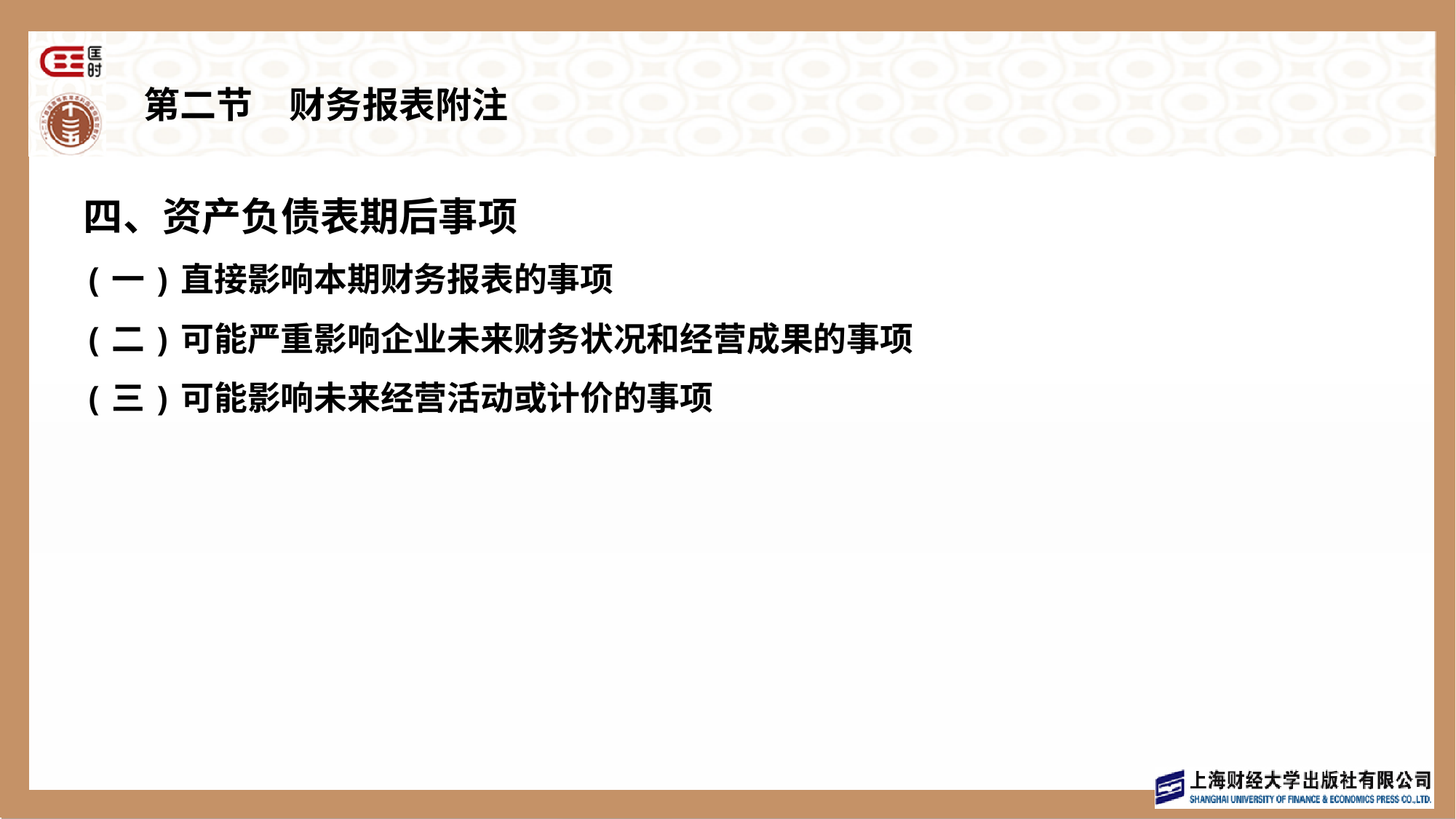

# 第二节　财务报表附注
四、资产负债表期后事项
(一)直接影响本期财务报表的事项
(二)可能严重影响企业未来财务状况和经营成果的事项
(三)可能影响未来经营活动或计价的事项